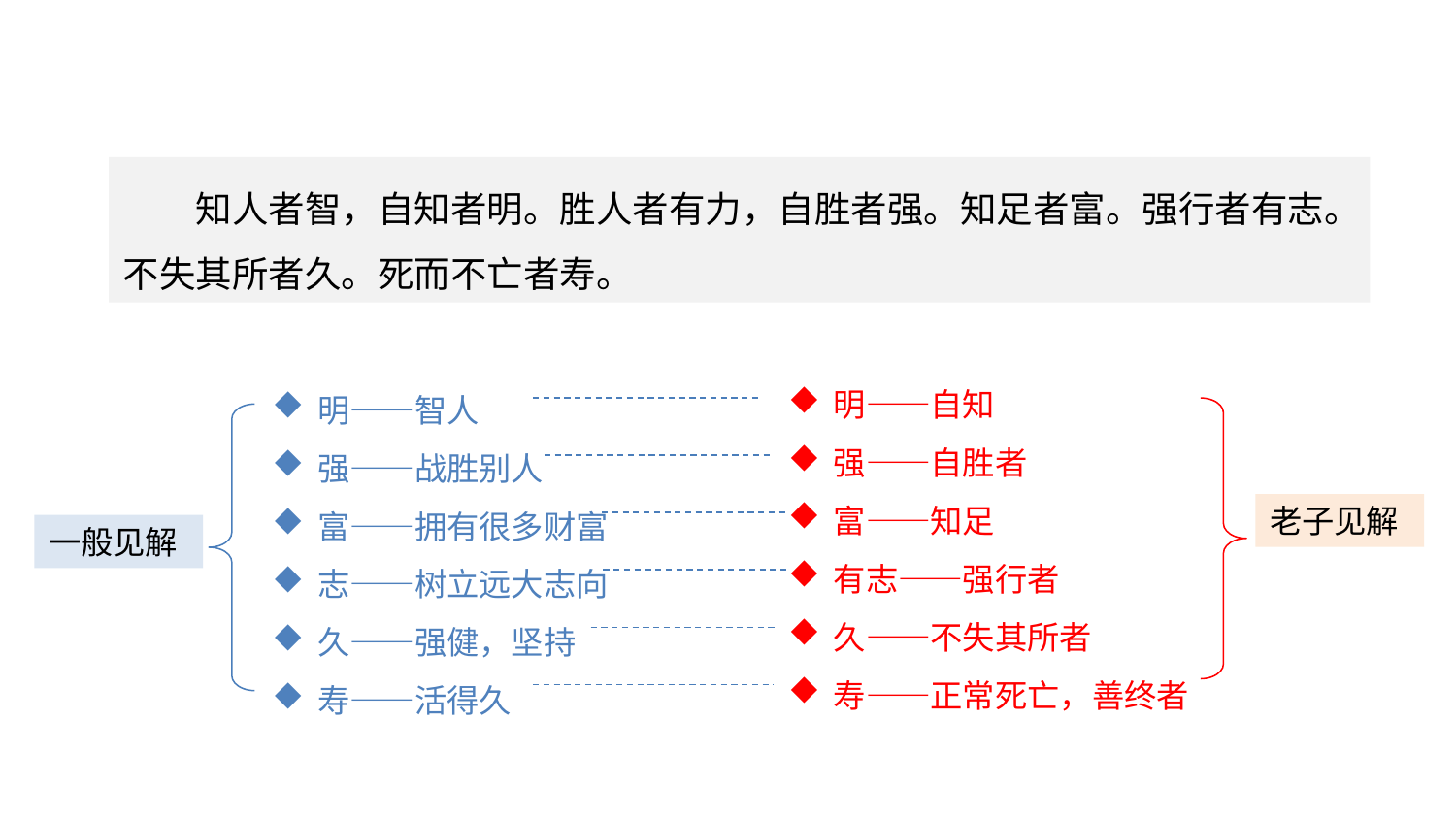

文意理解
知人者智，自知者明。胜人者有力，自胜者强。知足者富。强行者有志。不失其所者久。死而不亡者寿。
明——自知
强——自胜者
富——知足
有志——强行者
久——不失其所者
寿——正常死亡，善终者
明——智人
强——战胜别人
富——拥有很多财富
志——树立远大志向
久——强健，坚持
寿——活得久

老子见解
一般见解